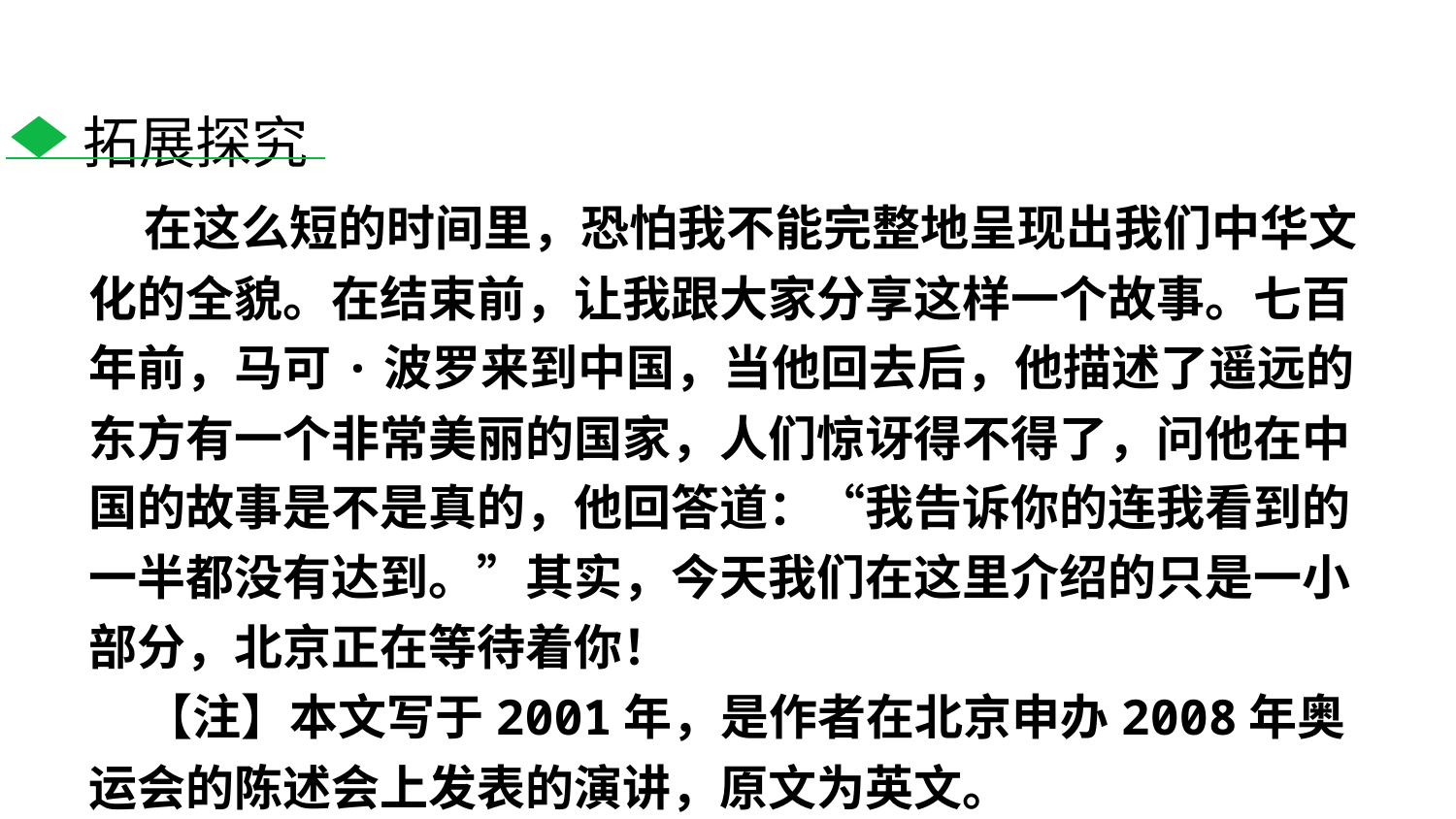

拓展探究

    在这么短的时间里，恐怕我不能完整地呈现出我们中华文化的全貌。在结束前，让我跟大家分享这样一个故事。七百年前，马可·波罗来到中国，当他回去后，他描述了遥远的东方有一个非常美丽的国家，人们惊讶得不得了，问他在中国的故事是不是真的，他回答道：“我告诉你的连我看到的一半都没有达到。”其实，今天我们在这里介绍的只是一小部分，北京正在等待着你！
    【注】本文写于2001年，是作者在北京申办2008年奥运会的陈述会上发表的演讲，原文为英文。